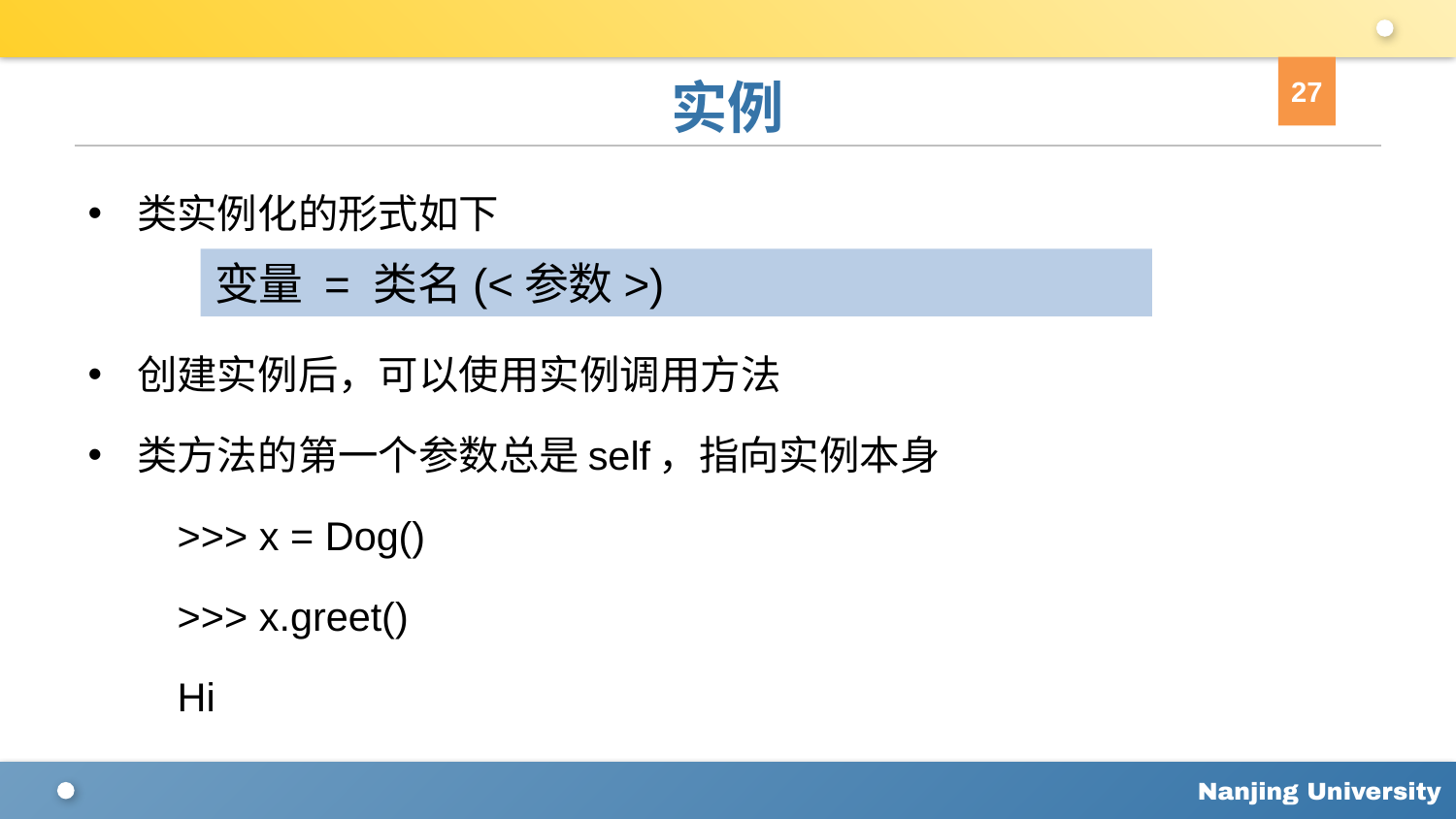

27
# 实例
类实例化的形式如下

创建实例后，可以使用实例调用方法
类方法的第一个参数总是self，指向实例本身
        >>> x = Dog()
        >>> x.greet()
        Hi

变量 = 类名(<参数>)